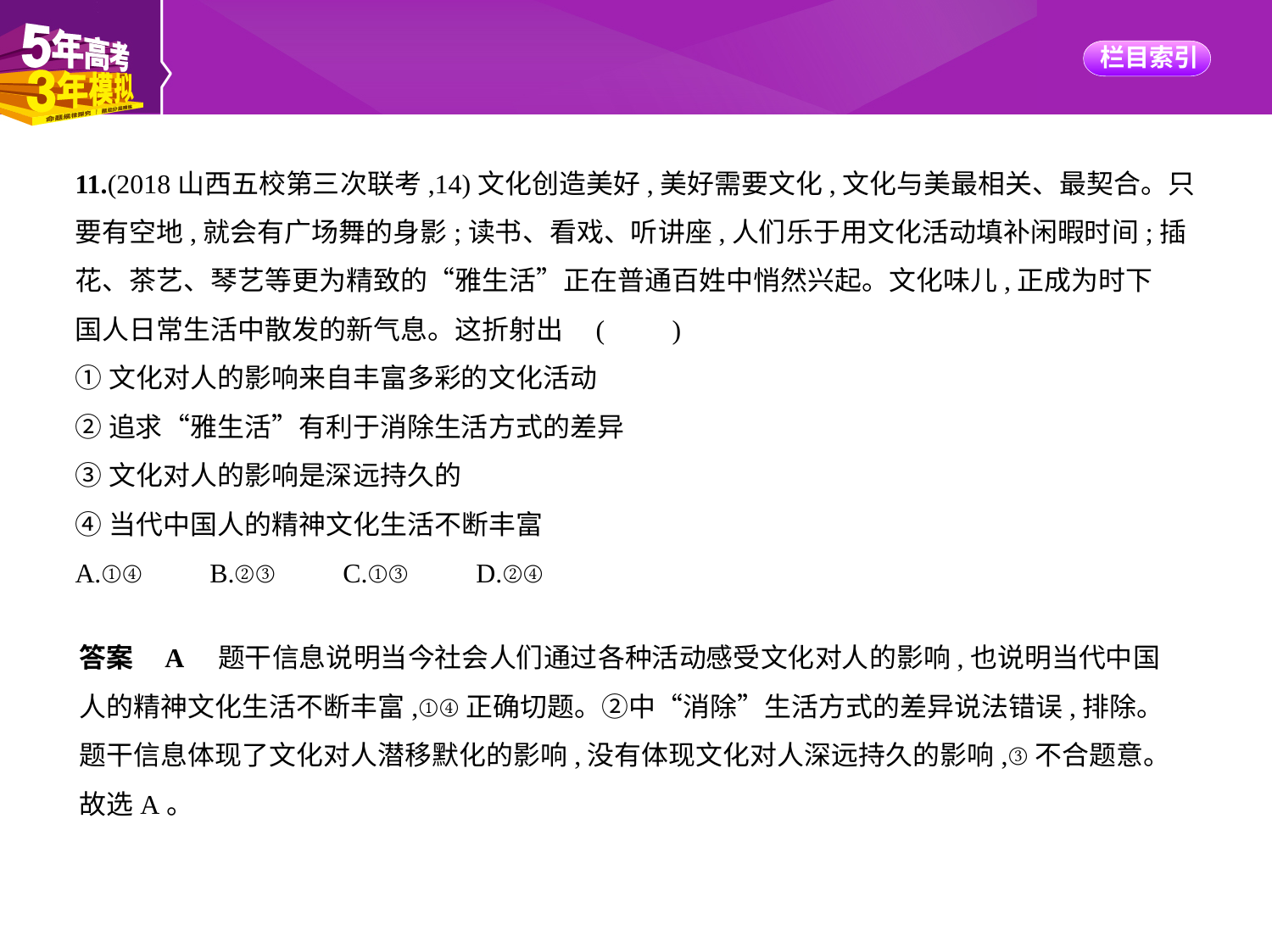

11.(2018山西五校第三次联考,14)文化创造美好,美好需要文化,文化与美最相关、最契合。只
要有空地,就会有广场舞的身影;读书、看戏、听讲座,人们乐于用文化活动填补闲暇时间;插
花、茶艺、琴艺等更为精致的“雅生活”正在普通百姓中悄然兴起。文化味儿,正成为时下
国人日常生活中散发的新气息。这折射出 (　　)
①文化对人的影响来自丰富多彩的文化活动
②追求“雅生活”有利于消除生活方式的差异
③文化对人的影响是深远持久的
④当代中国人的精神文化生活不断丰富
A.①④　　B.②③　　C.①③　　D.②④
答案    A　题干信息说明当今社会人们通过各种活动感受文化对人的影响,也说明当代中国
人的精神文化生活不断丰富,①④正确切题。②中“消除”生活方式的差异说法错误,排除。
题干信息体现了文化对人潜移默化的影响,没有体现文化对人深远持久的影响,③不合题意。
故选A。